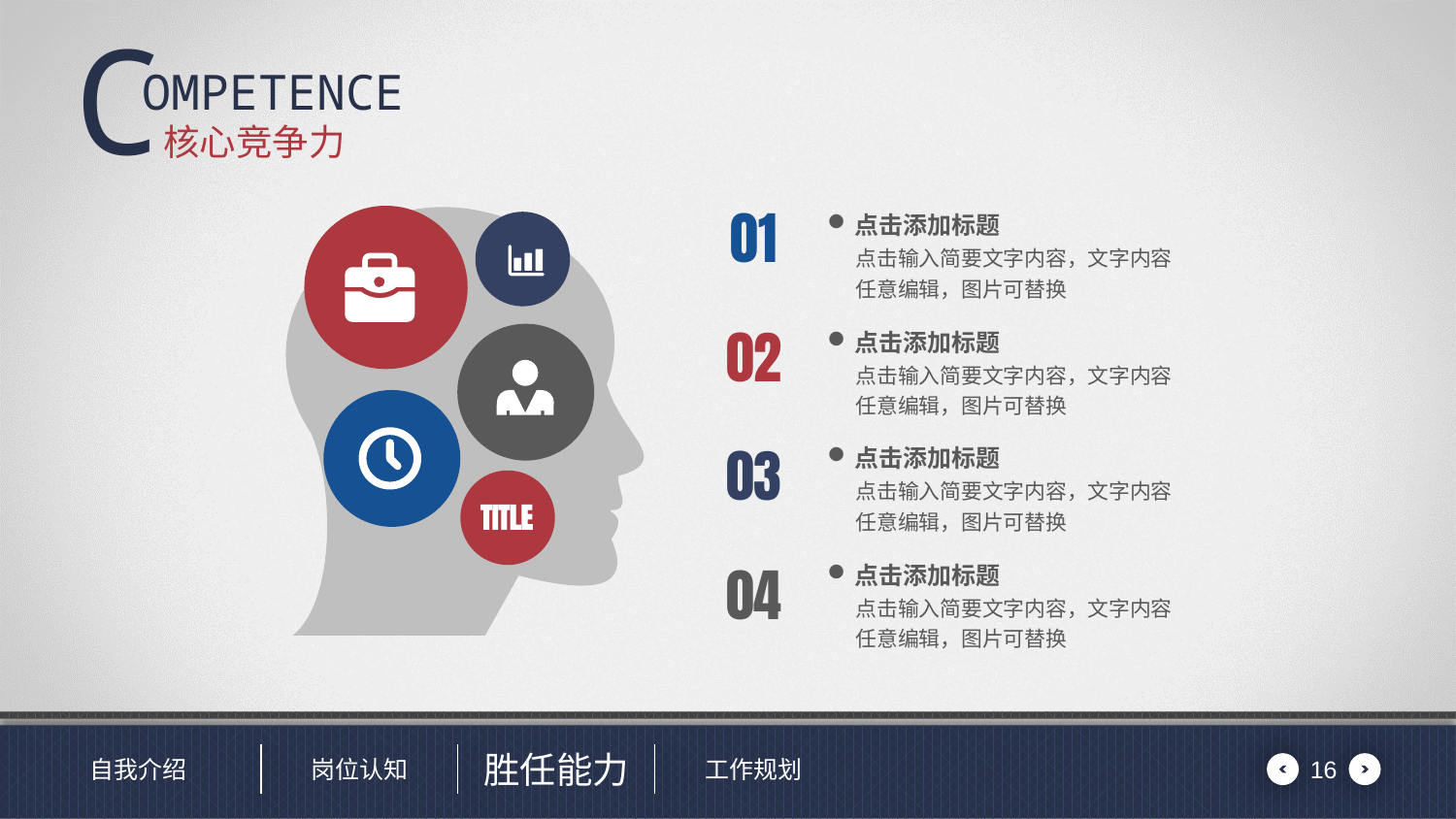

# 核心竞争力
点击添加标题
01
点击输入简要文字内容，文字内容任意编辑，图片可替换

点击添加标题
02
点击输入简要文字内容，文字内容任意编辑，图片可替换

点击添加标题
03
点击输入简要文字内容，文字内容任意编辑，图片可替换

TITLE
点击添加标题
04
点击输入简要文字内容，文字内容任意编辑，图片可替换
16